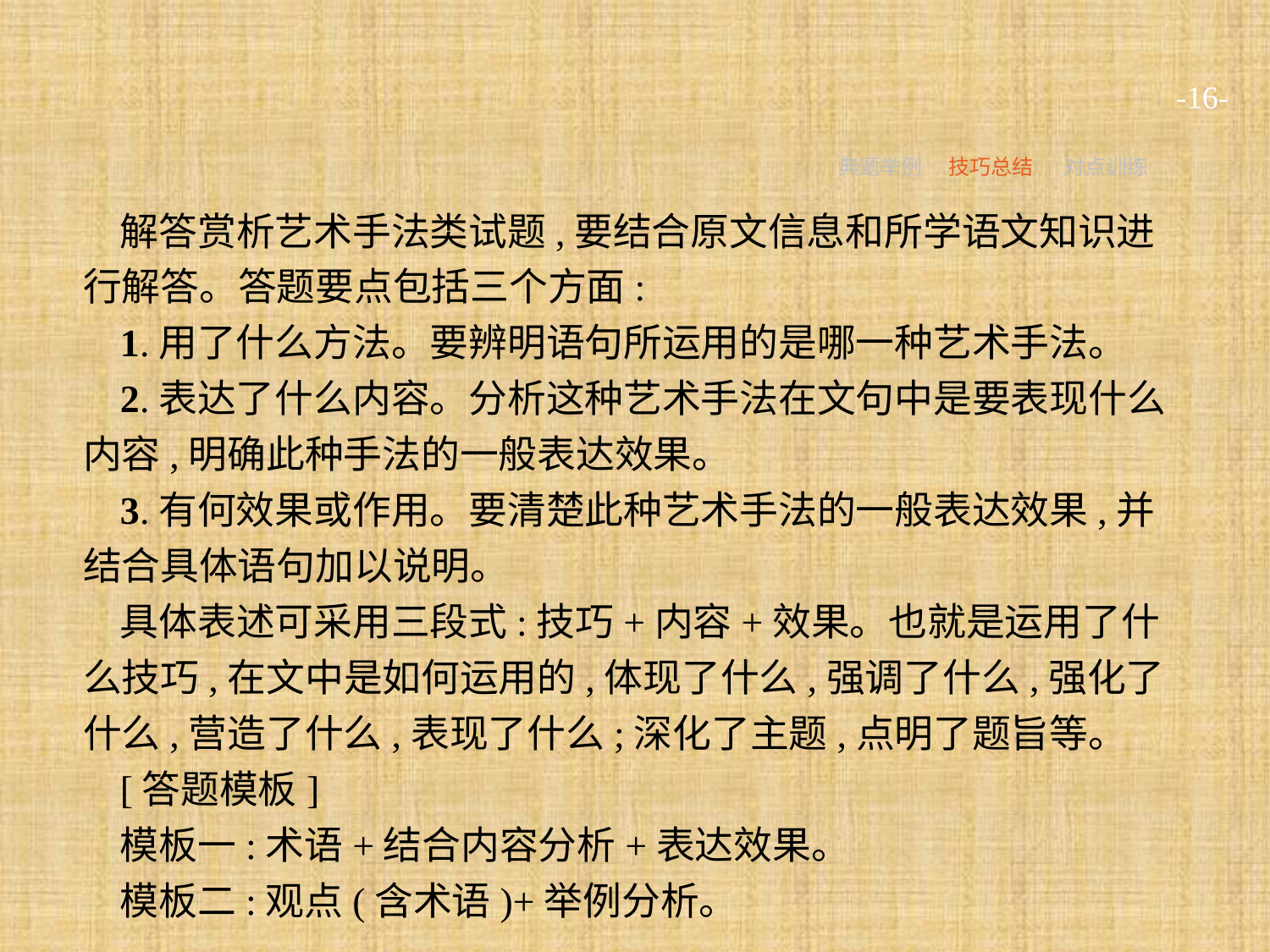

-16-
典题举例
技巧总结
对点训练
解答赏析艺术手法类试题,要结合原文信息和所学语文知识进行解答。答题要点包括三个方面:
1.用了什么方法。要辨明语句所运用的是哪一种艺术手法。
2.表达了什么内容。分析这种艺术手法在文句中是要表现什么内容,明确此种手法的一般表达效果。
3.有何效果或作用。要清楚此种艺术手法的一般表达效果,并结合具体语句加以说明。
具体表述可采用三段式:技巧+内容+效果。也就是运用了什么技巧,在文中是如何运用的,体现了什么,强调了什么,强化了什么,营造了什么,表现了什么;深化了主题,点明了题旨等。
[答题模板]
模板一:术语+结合内容分析+表达效果。
模板二:观点(含术语)+举例分析。